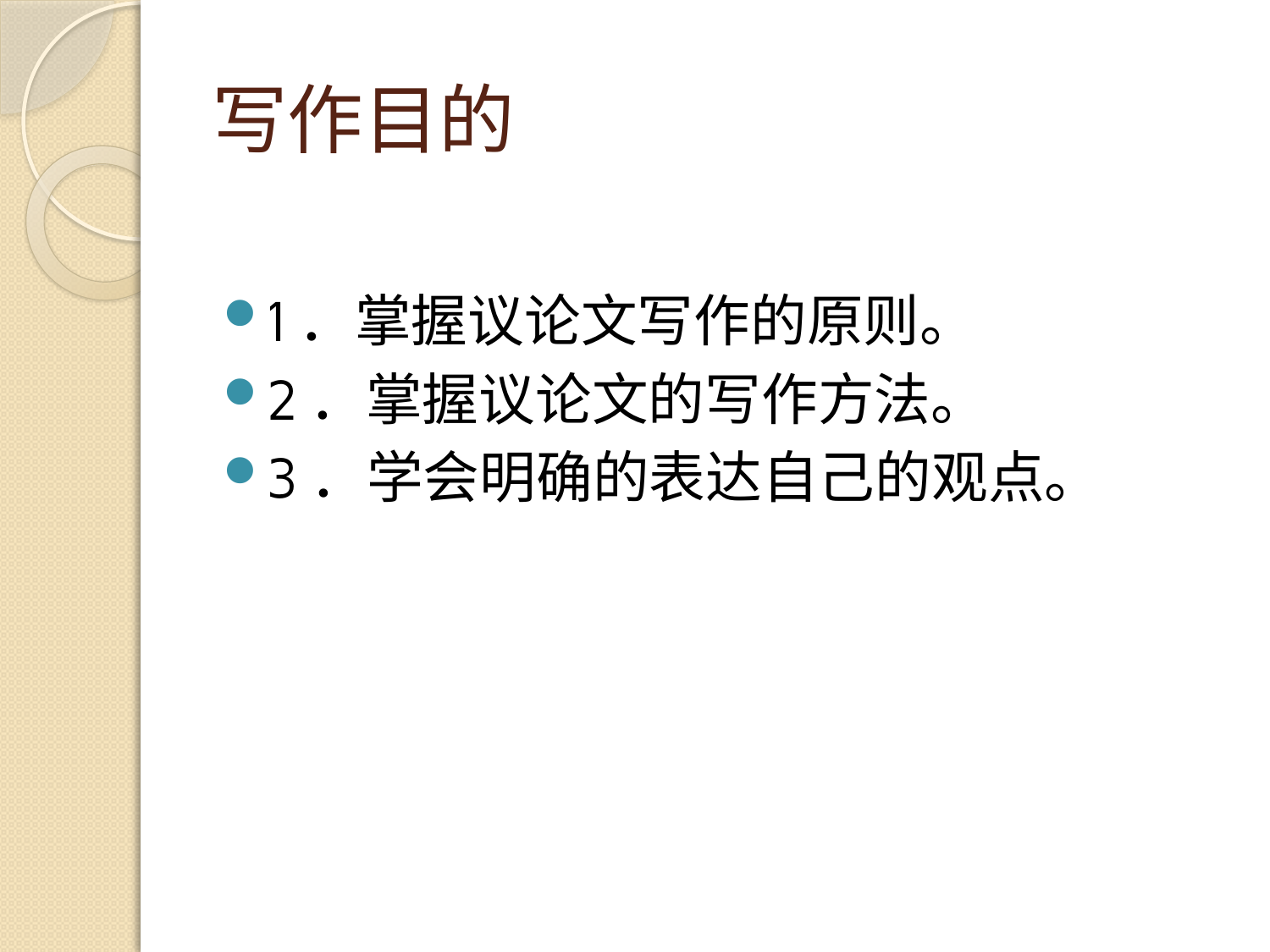

# 写作目的

1．掌握议论文写作的原则。
2．掌握议论文的写作方法。
3．学会明确的表达自己的观点。